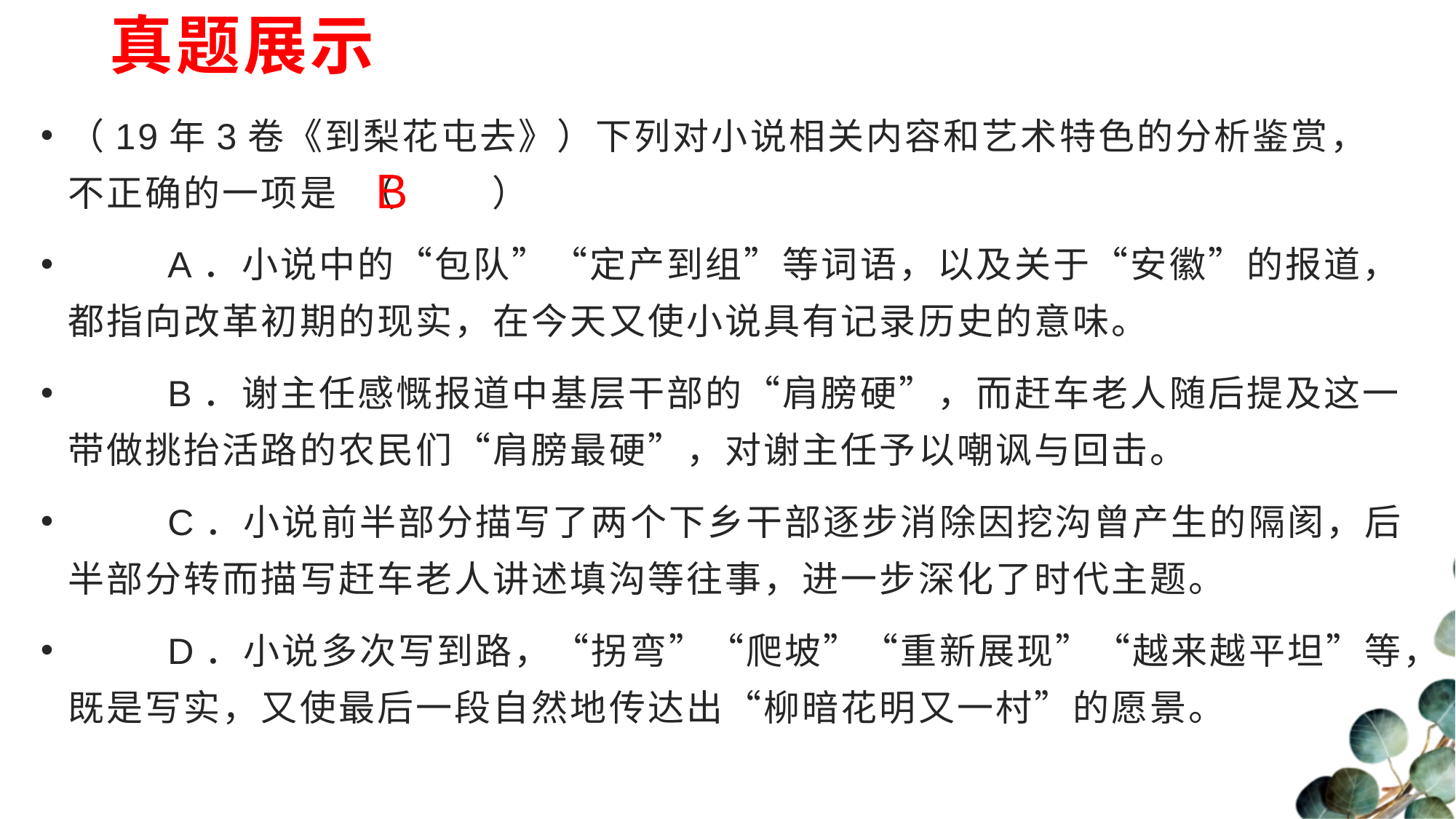

# 真题展示
（19年3卷《到梨花屯去》）下列对小说相关内容和艺术特色的分析鉴赏，不正确的一项是  （         ）
        A．小说中的“包队”“定产到组”等词语，以及关于“安徽”的报道，都指向改革初期的现实，在今天又使小说具有记录历史的意味。
        B．谢主任感慨报道中基层干部的“肩膀硬”，而赶车老人随后提及这一带做挑抬活路的农民们“肩膀最硬”，对谢主任予以嘲讽与回击。
        C．小说前半部分描写了两个下乡干部逐步消除因挖沟曾产生的隔阂，后半部分转而描写赶车老人讲述填沟等往事，进一步深化了时代主题。
        D．小说多次写到路，“拐弯”“爬坡”“重新展现”“越来越平坦”等，既是写实，又使最后一段自然地传达出“柳暗花明又一村”的愿景。

B